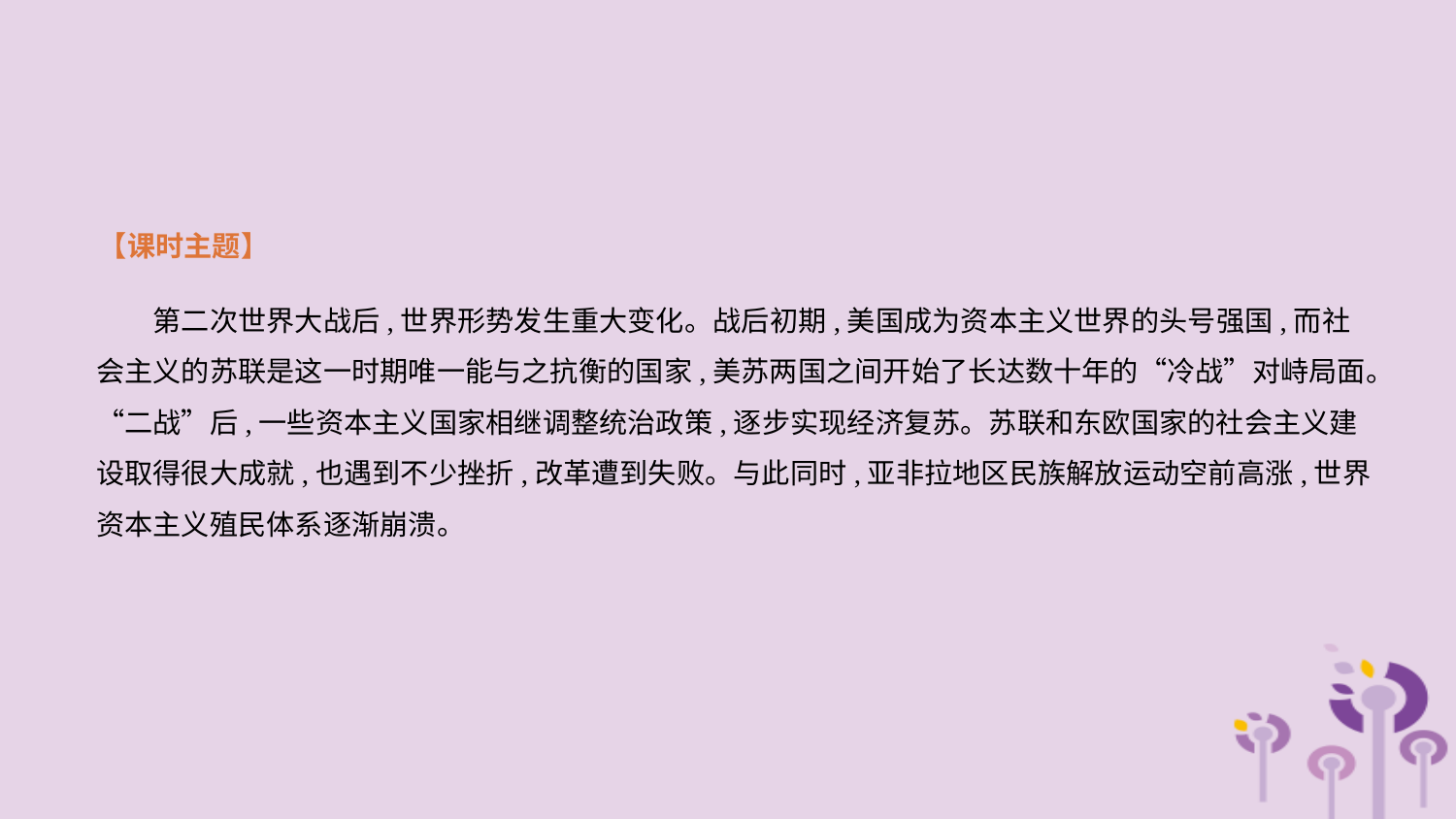

【课时主题】
　　第二次世界大战后,世界形势发生重大变化。战后初期,美国成为资本主义世界的头号强国,而社会主义的苏联是这一时期唯一能与之抗衡的国家,美苏两国之间开始了长达数十年的“冷战”对峙局面。“二战”后,一些资本主义国家相继调整统治政策,逐步实现经济复苏。苏联和东欧国家的社会主义建设取得很大成就,也遇到不少挫折,改革遭到失败。与此同时,亚非拉地区民族解放运动空前高涨,世界资本主义殖民体系逐渐崩溃。